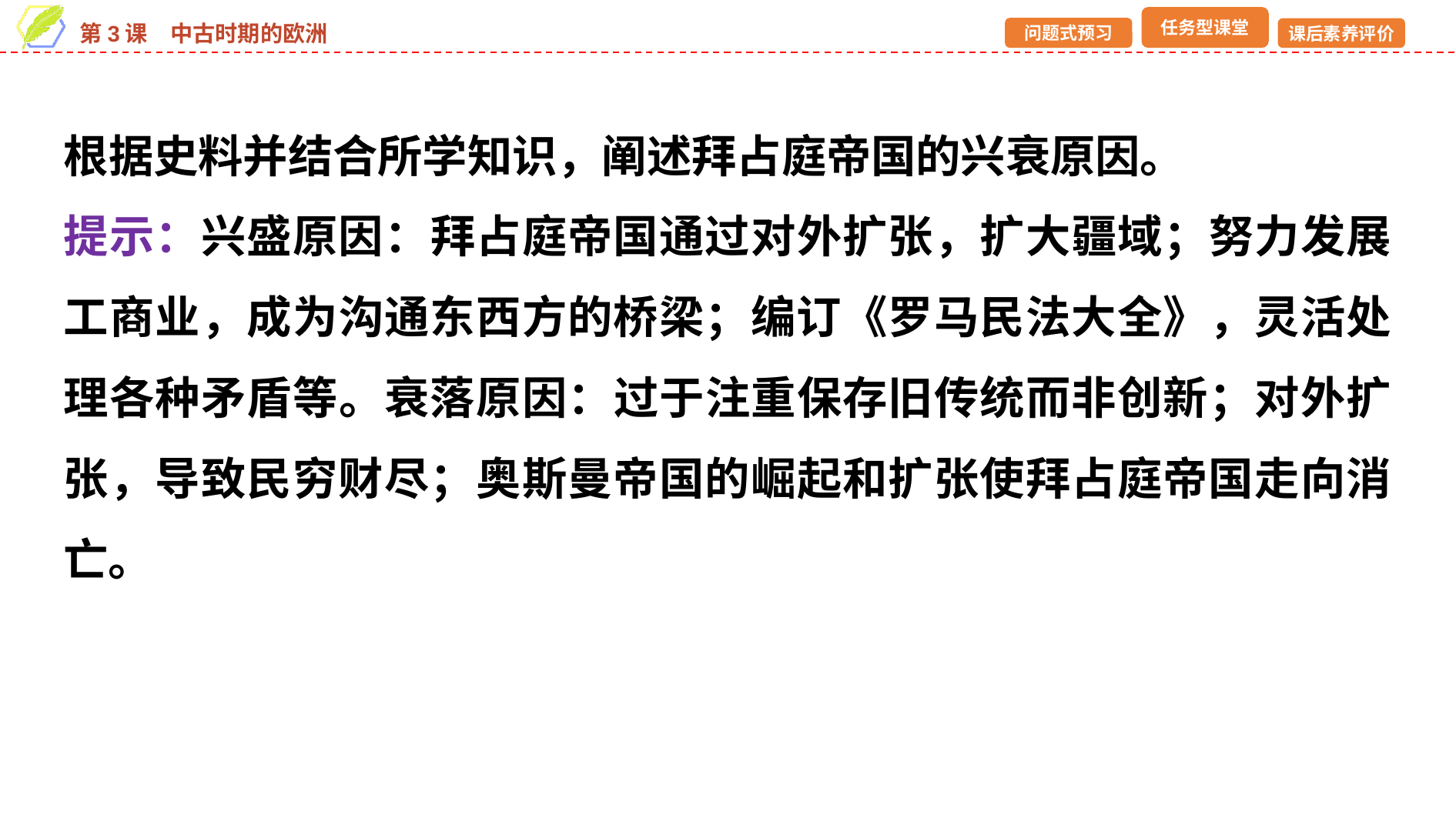

根据史料并结合所学知识，阐述拜占庭帝国的兴衰原因。
提示：兴盛原因：拜占庭帝国通过对外扩张，扩大疆域；努力发展工商业，成为沟通东西方的桥梁；编订《罗马民法大全》，灵活处理各种矛盾等。衰落原因：过于注重保存旧传统而非创新；对外扩张，导致民穷财尽；奥斯曼帝国的崛起和扩张使拜占庭帝国走向消亡。